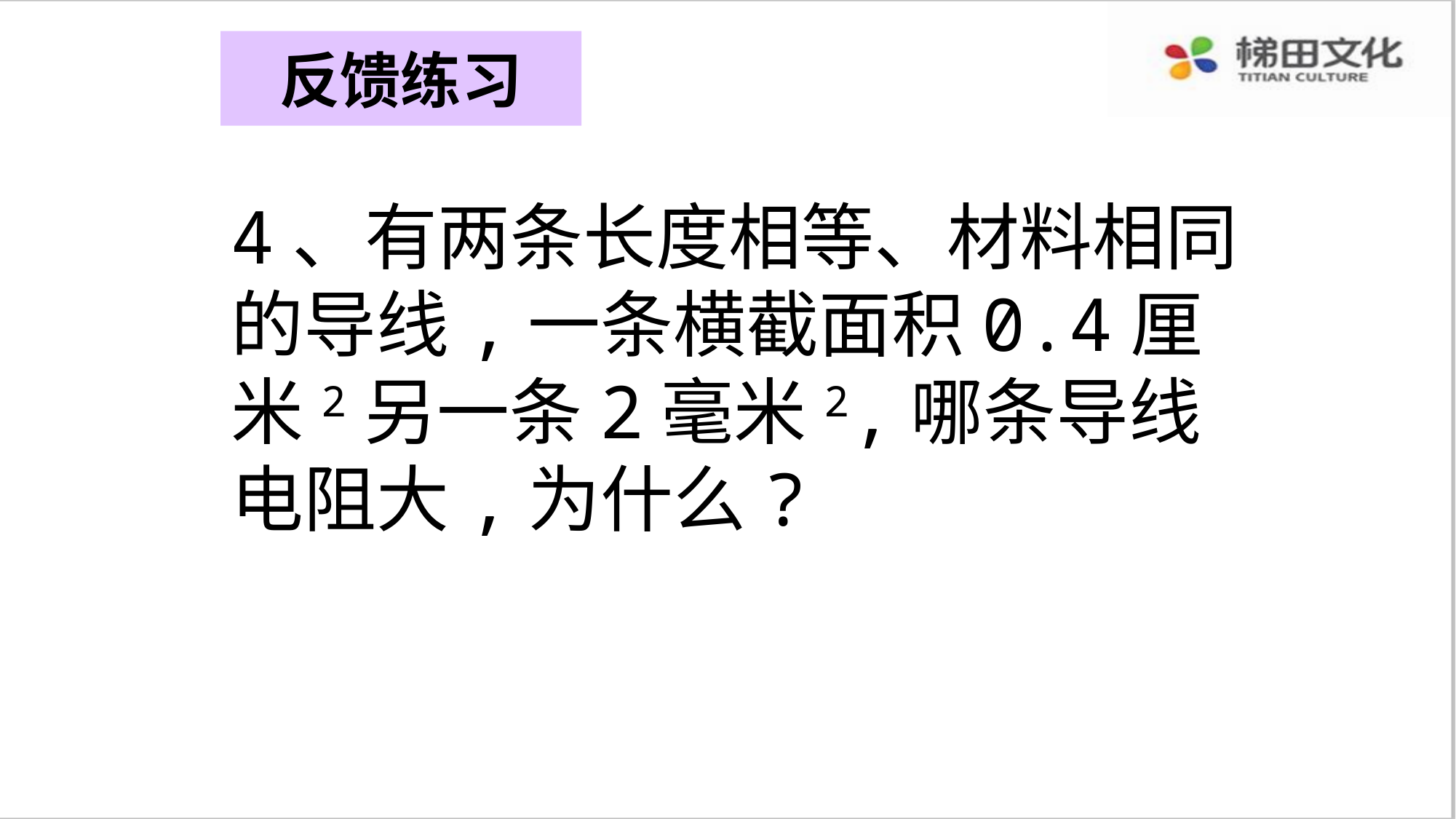

反馈练习
4、有两条长度相等、材料相同的导线,一条横截面积0.4厘米2另一条2毫米2,哪条导线电阻大,为什么?